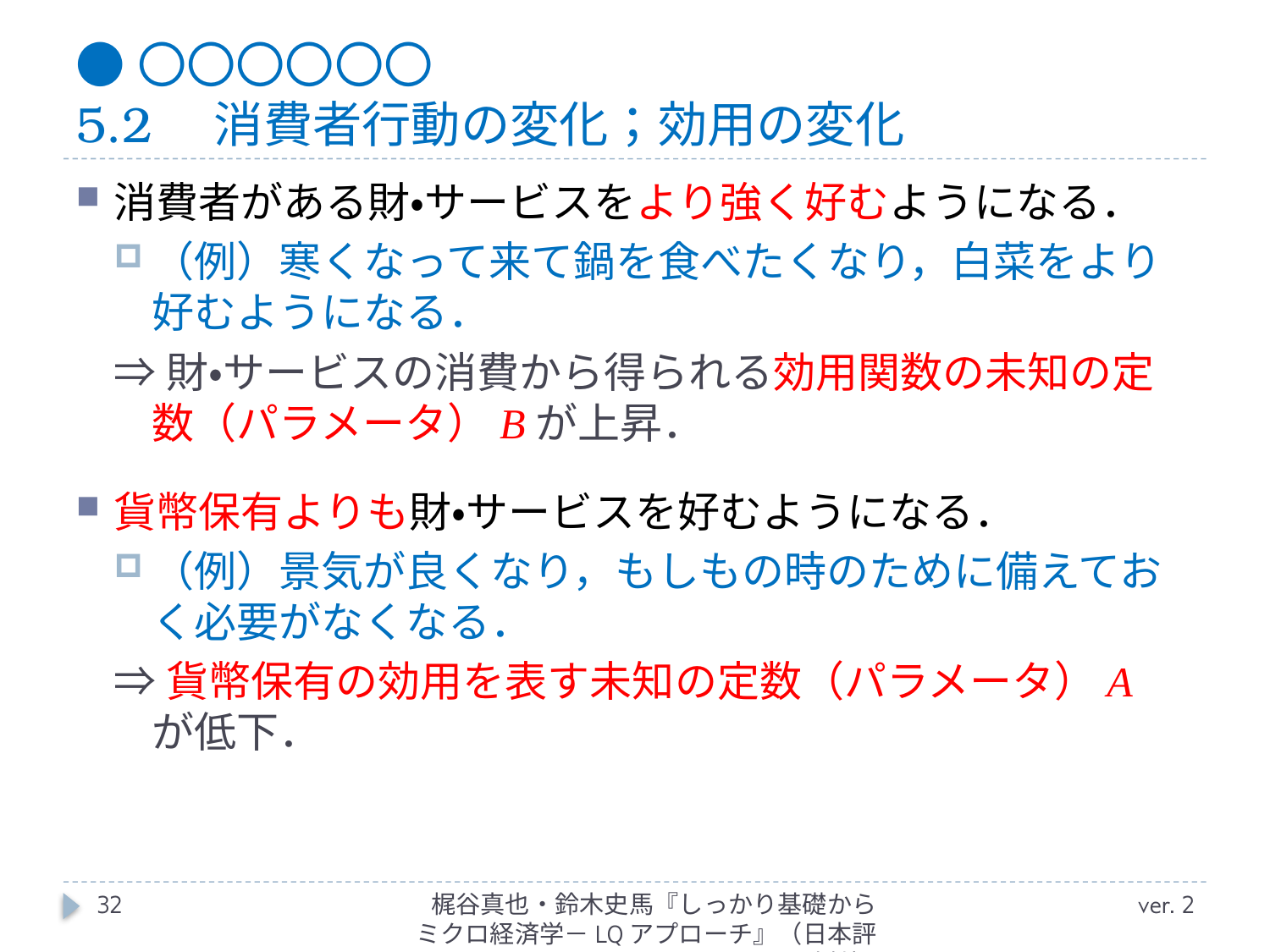

# ●〇〇〇〇〇〇 5.2　消費者行動の変化；効用の変化
消費者がある財・サービスをより強く好むようになる．
（例）寒くなって来て鍋を食べたくなり，白菜をより好むようになる．
⇒財・サービスの消費から得られる効用関数の未知の定数（パラメータ）Bが上昇．

貨幣保有よりも財・サービスを好むようになる．
（例）景気が良くなり，もしもの時のために備えておく必要がなくなる．
⇒貨幣保有の効用を表す未知の定数（パラメータ）A が低下．
32
梶谷真也・鈴木史馬『しっかり基礎からミクロ経済学－LQアプローチ』（日本評論社）
ver. 2